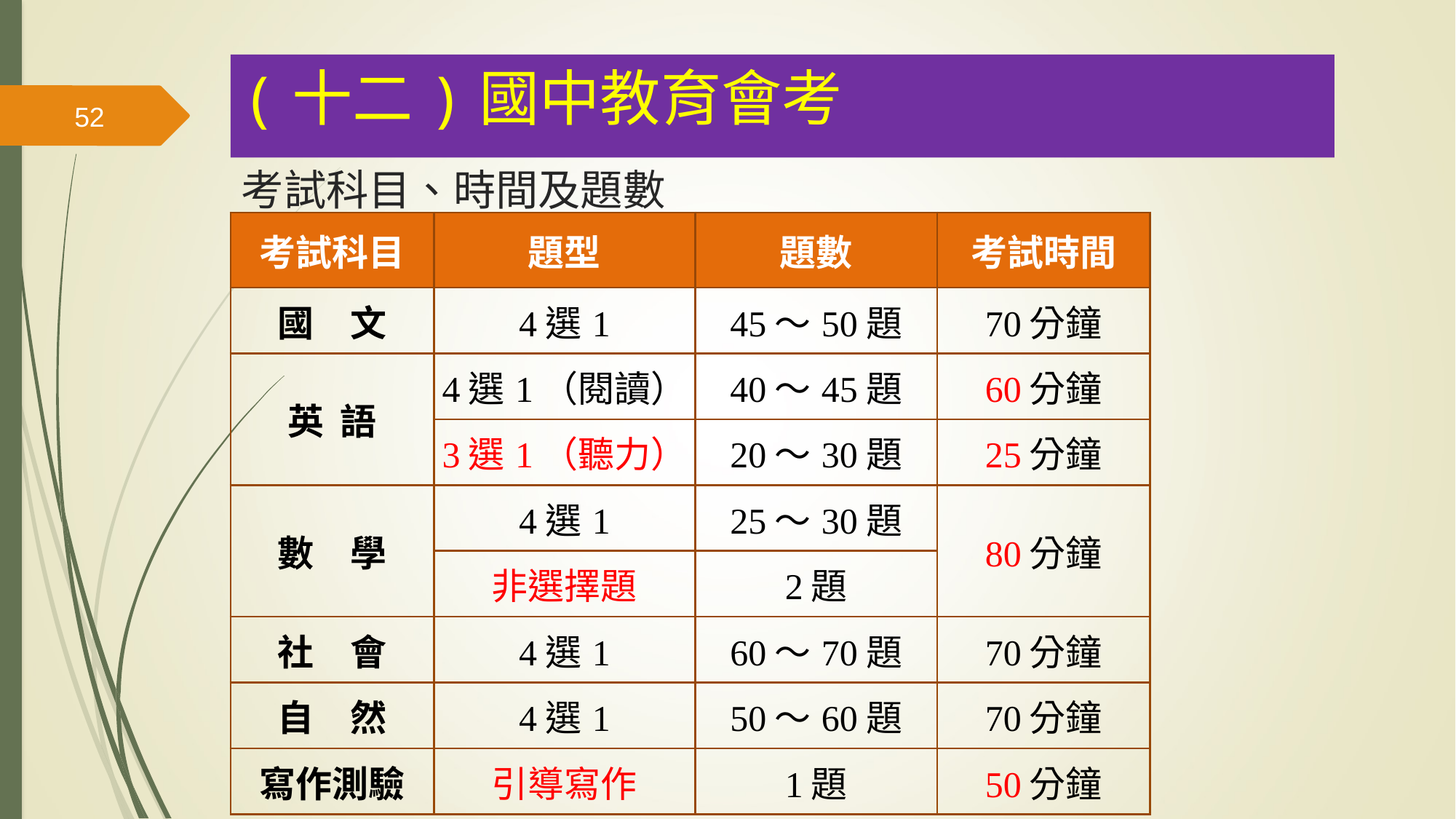

(十二)國中教育會考
52
# 考試科目、時間及題數
| 考試科目 | 題型 | 題數 | 考試時間 |
| --- | --- | --- | --- |
| 國　文 | 4選1 | 45～50題 | 70分鐘 |
| 英 語 | 4選1（閱讀） | 40～45題 | 60分鐘 |
|  | 3選1（聽力） | 20～30題 | 25分鐘 |
| 數　學 | 4選1 | 25～30題 | 80分鐘 |
|  | 非選擇題 | 2題 |  |
| 社　會 | 4選1 | 60～70題 | 70分鐘 |
| 自　然 | 4選1 | 50～60題 | 70分鐘 |
| 寫作測驗 | 引導寫作 | 1題 | 50分鐘 |